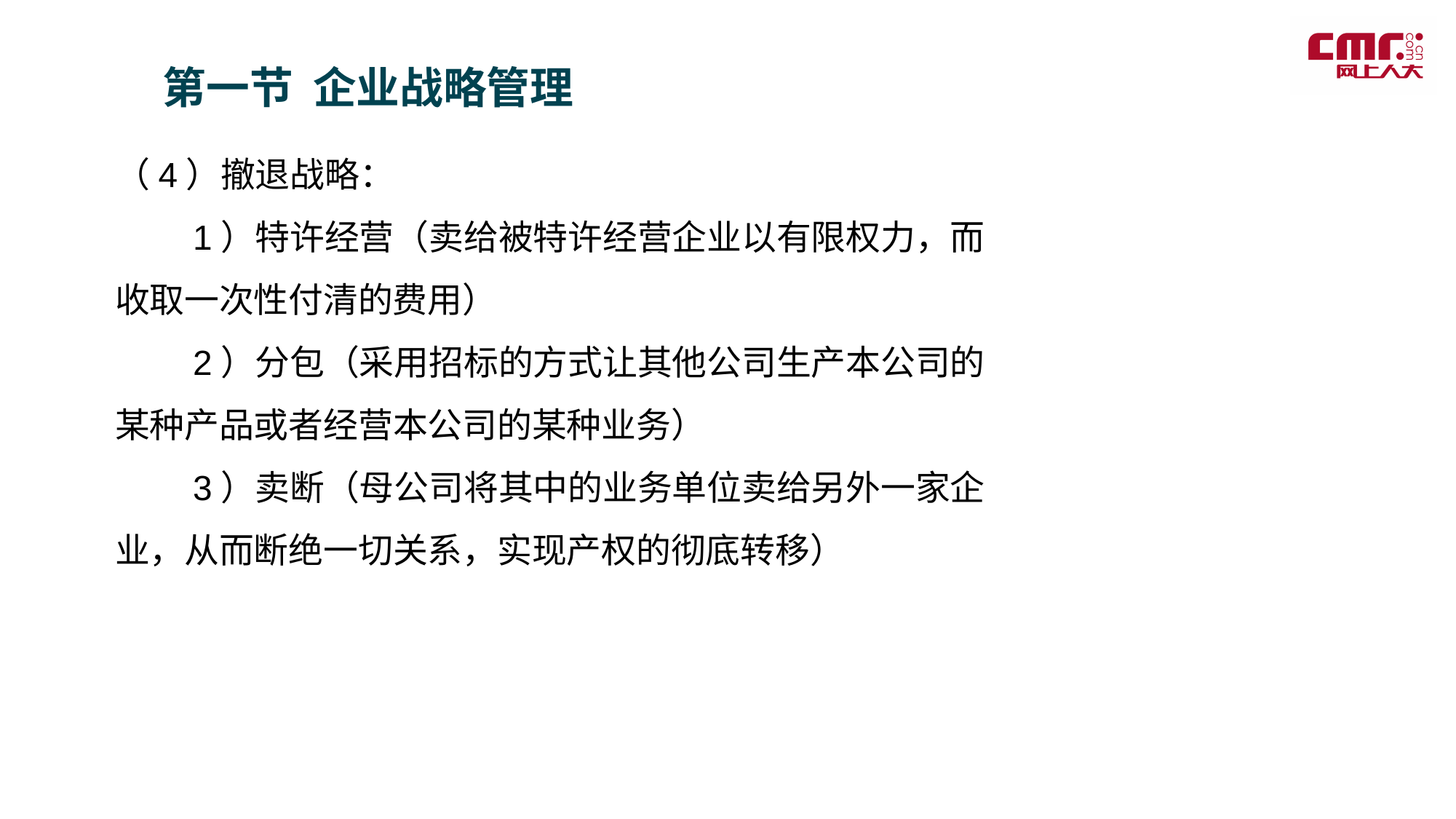

第一节  企业战略管理
（4）撤退战略：
　　1）特许经营（卖给被特许经营企业以有限权力，而收取一次性付清的费用）
　　2）分包（采用招标的方式让其他公司生产本公司的某种产品或者经营本公司的某种业务）
　　3）卖断（母公司将其中的业务单位卖给另外一家企业，从而断绝一切关系，实现产权的彻底转移）